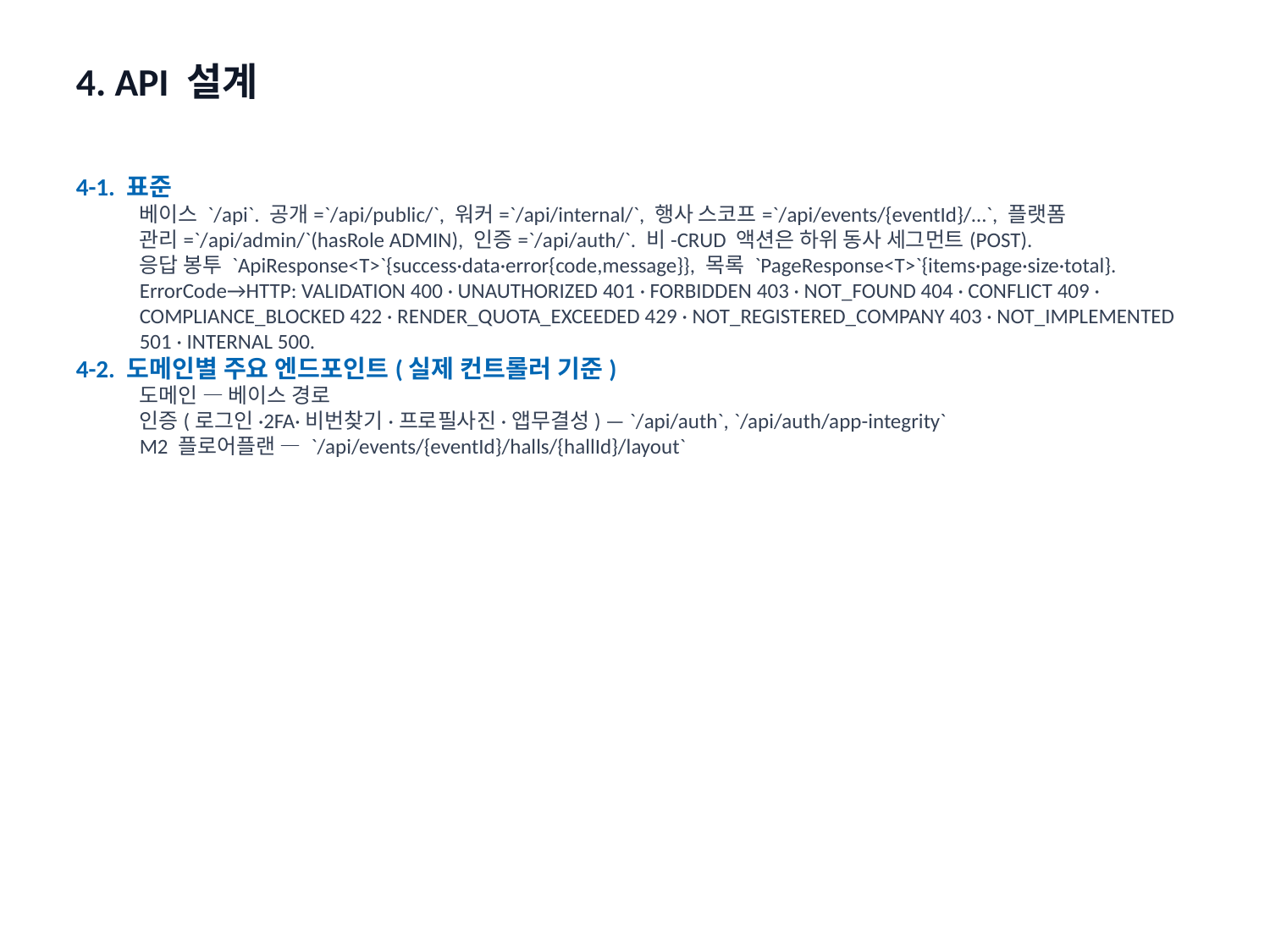

4. API 설계
4-1. 표준
베이스 `/api`. 공개=`/api/public/`, 워커=`/api/internal/`, 행사 스코프=`/api/events/{eventId}/…`, 플랫폼 관리=`/api/admin/`(hasRole ADMIN), 인증=`/api/auth/`. 비-CRUD 액션은 하위 동사 세그먼트(POST).
응답 봉투 `ApiResponse<T>`{success·data·error{code,message}}, 목록 `PageResponse<T>`{items·page·size·total}.
ErrorCode→HTTP: VALIDATION 400 · UNAUTHORIZED 401 · FORBIDDEN 403 · NOT_FOUND 404 · CONFLICT 409 · COMPLIANCE_BLOCKED 422 · RENDER_QUOTA_EXCEEDED 429 · NOT_REGISTERED_COMPANY 403 · NOT_IMPLEMENTED 501 · INTERNAL 500.
4-2. 도메인별 주요 엔드포인트(실제 컨트롤러 기준)
도메인 — 베이스 경로
인증(로그인·2FA·비번찾기·프로필사진·앱무결성) — `/api/auth`, `/api/auth/app-integrity`
M2 플로어플랜 — `/api/events/{eventId}/halls/{hallId}/layout`